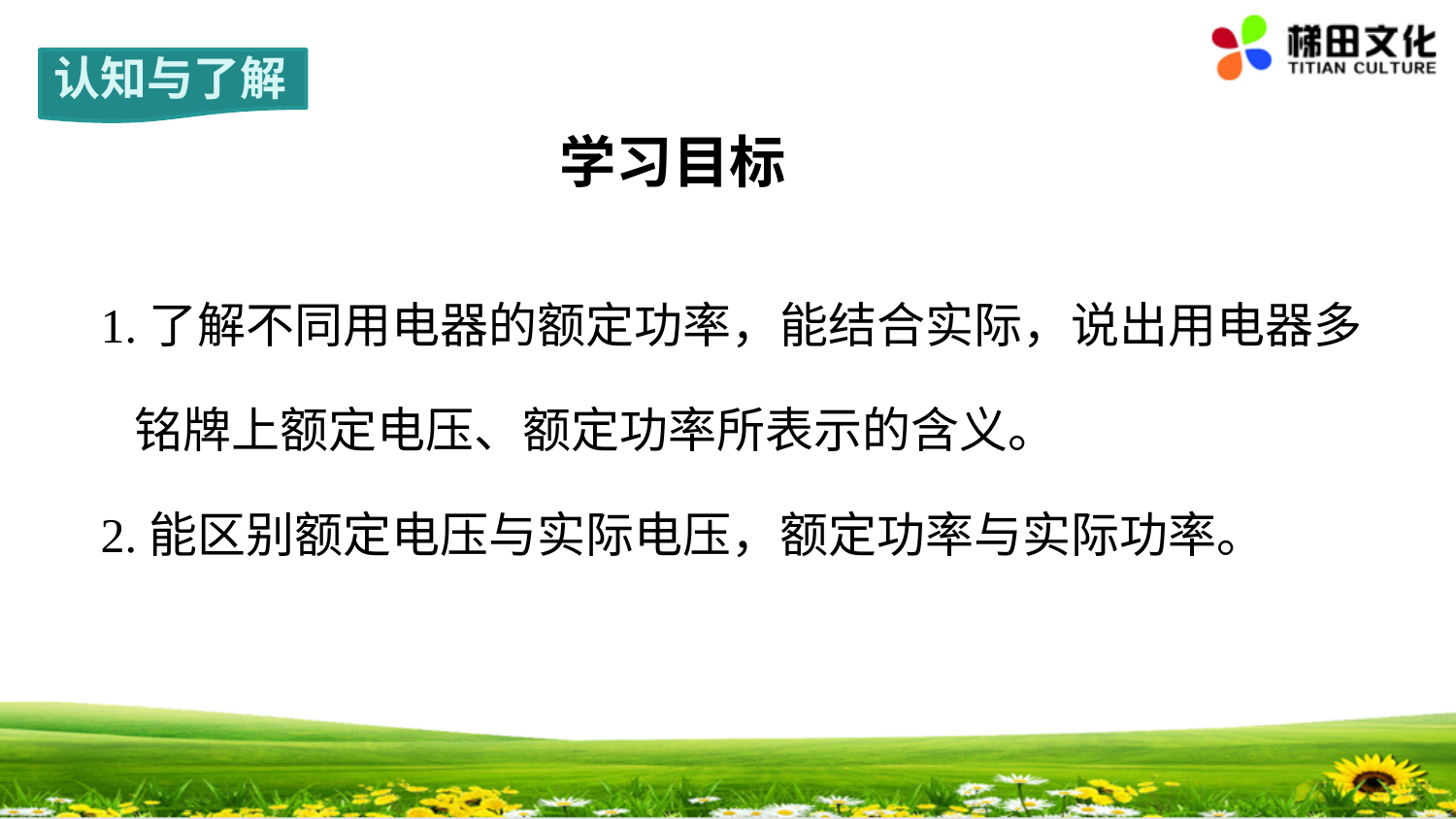

认知与了解

学习目标
1.了解不同用电器的额定功率，能结合实际，说出用电器多
  铭牌上额定电压、额定功率所表示的含义。
2.能区别额定电压与实际电压，额定功率与实际功率。